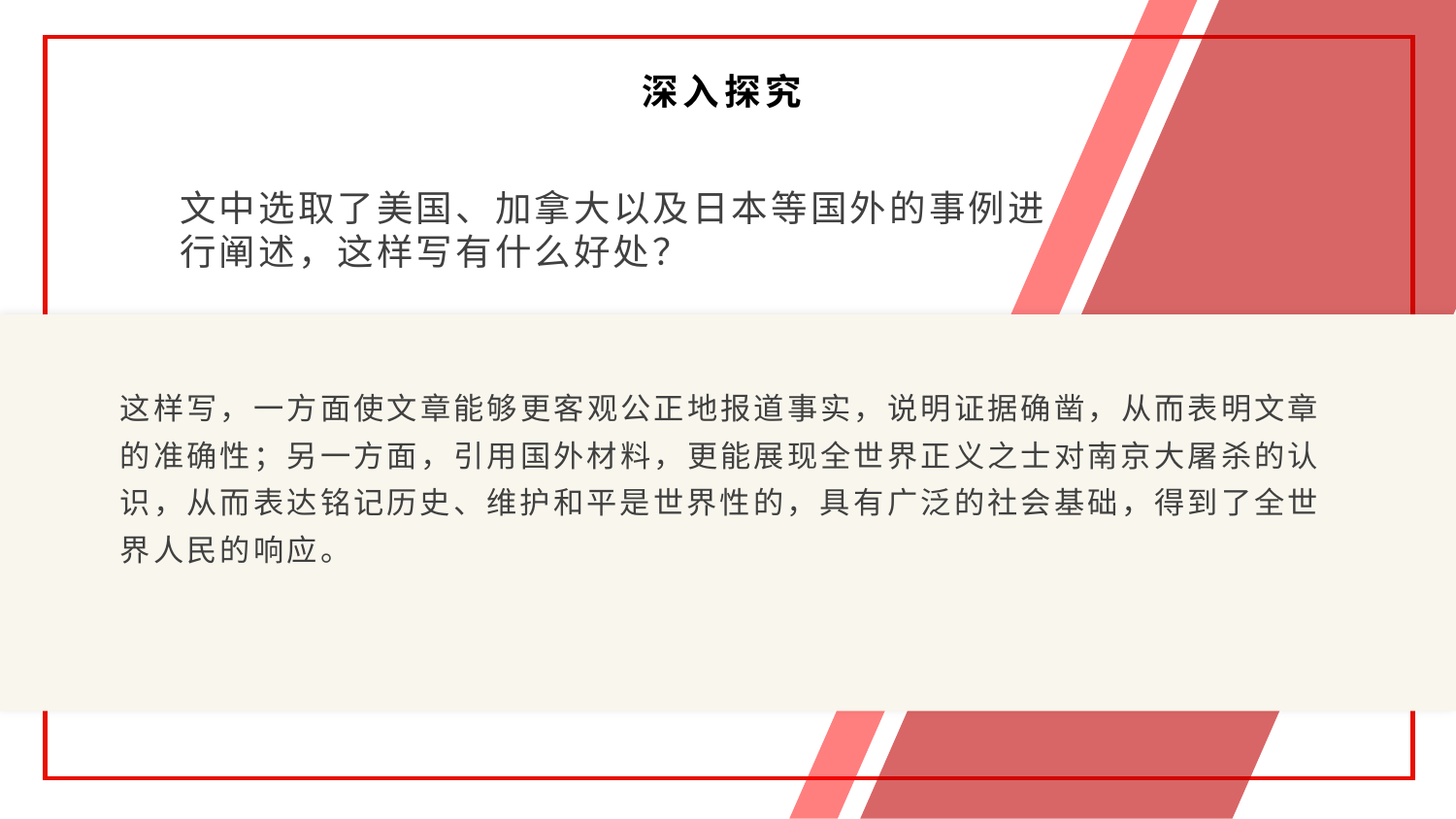

深入探究
文中选取了美国、加拿大以及日本等国外的事例进行阐述，这样写有什么好处？
这样写，一方面使文章能够更客观公正地报道事实，说明证据确凿，从而表明文章的准确性；另一方面，引用国外材料，更能展现全世界正义之士对南京大屠杀的认识，从而表达铭记历史、维护和平是世界性的，具有广泛的社会基础，得到了全世界人民的响应。